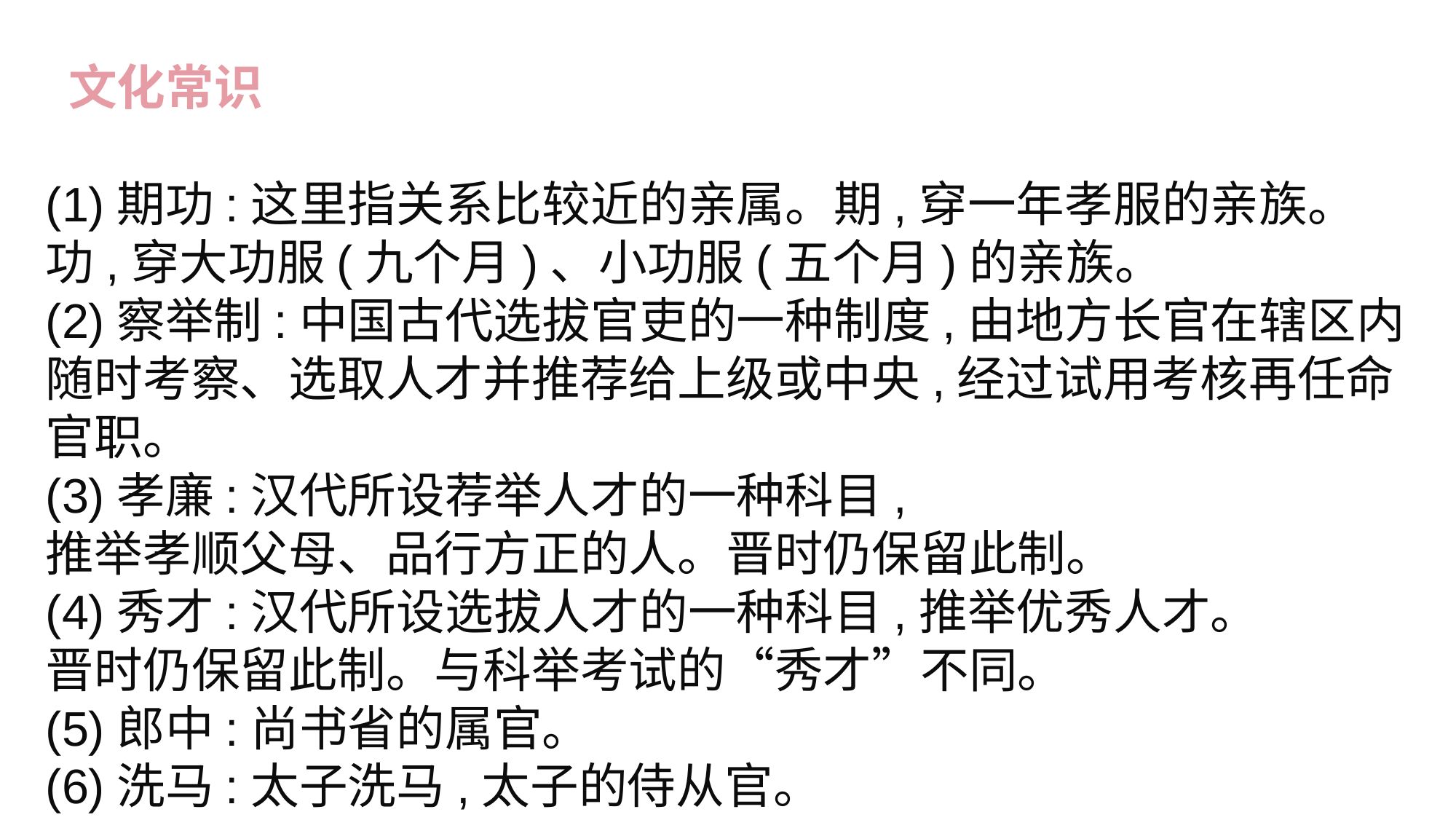

文化常识

(1)期功:这里指关系比较近的亲属。期,穿一年孝服的亲族。
功,穿大功服(九个月)、小功服(五个月)的亲族。
(2)察举制:中国古代选拔官吏的一种制度,由地方长官在辖区内随时考察、选取人才并推荐给上级或中央,经过试用考核再任命官职。
(3)孝廉:汉代所设荐举人才的一种科目,
推举孝顺父母、品行方正的人。晋时仍保留此制。
(4)秀才:汉代所设选拔人才的一种科目,推举优秀人才。
晋时仍保留此制。与科举考试的“秀才”不同。
(5)郎中:尚书省的属官。
(6)洗马:太子洗马,太子的侍从官。